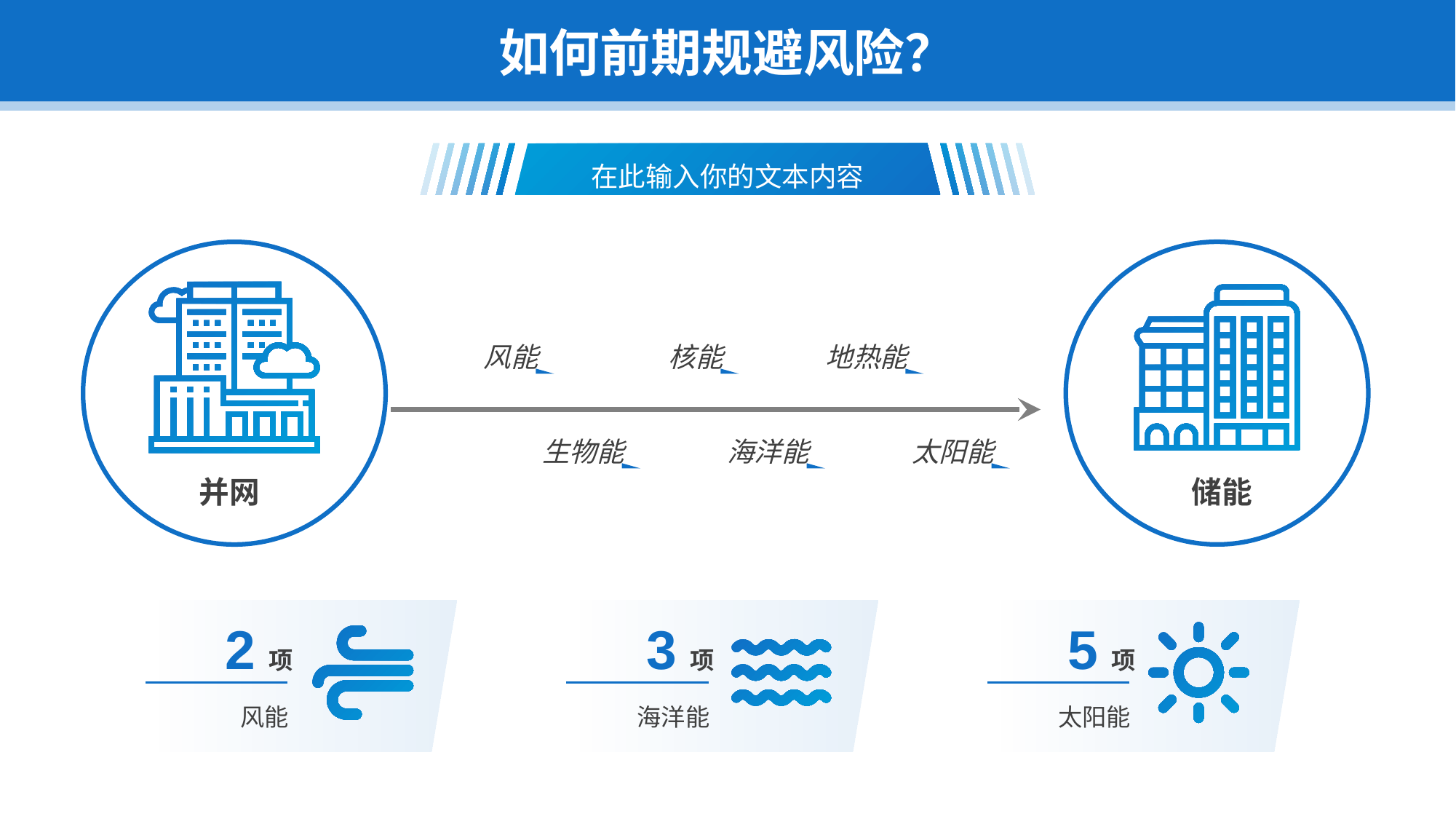

如何前期规避风险？
在此输入你的文本内容

风能
核能
地热能

生物能
海洋能
太阳能

储能
并网

2项
3项
5项

风能
海洋能
太阳能